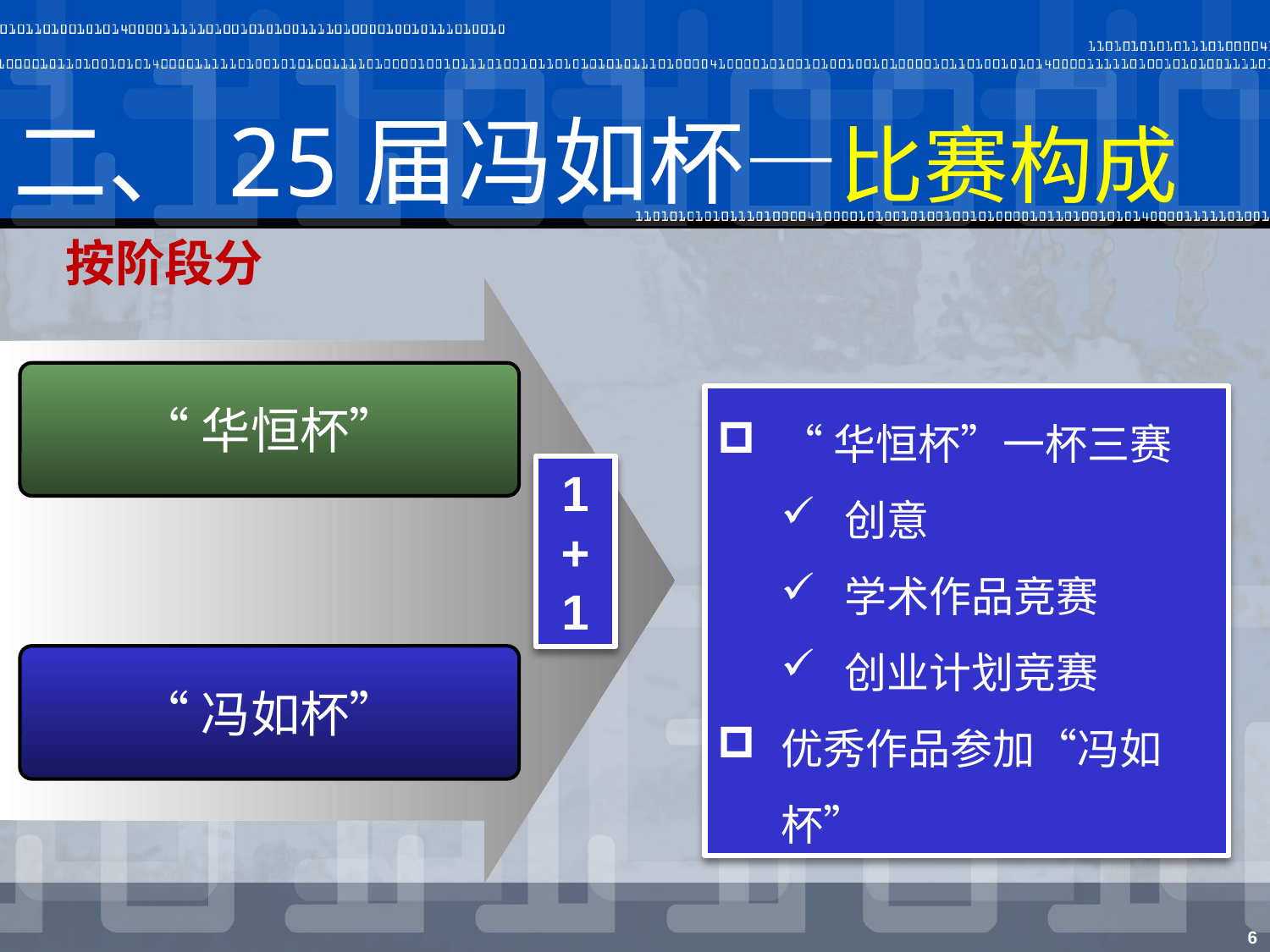

# 二、25届冯如杯—比赛构成
按阶段分

“华恒杯”
“华恒杯”一杯三赛
创意
学术作品竞赛
创业计划竞赛
优秀作品参加“冯如杯”
1
+
1
“冯如杯”
6